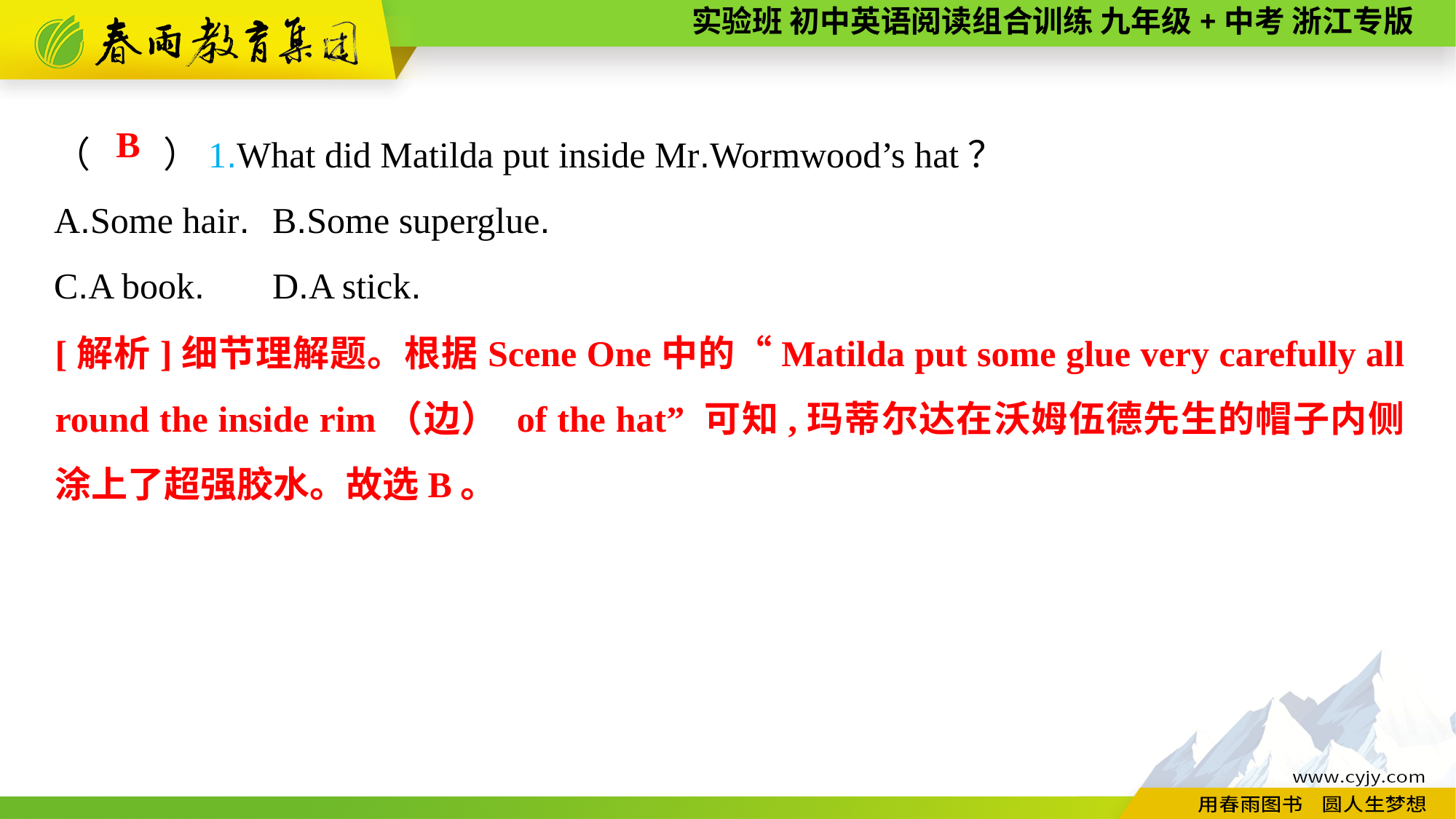

（　　）1.What did Matilda put inside Mr.Wormwood’s hat？
A.Some hair.	B.Some superglue.
C.A book.	D.A stick.
B
[解析]细节理解题。根据Scene One中的“Matilda put some glue very carefully all round the inside rim（边） of the hat” 可知,玛蒂尔达在沃姆伍德先生的帽子内侧涂上了超强胶水。故选B。